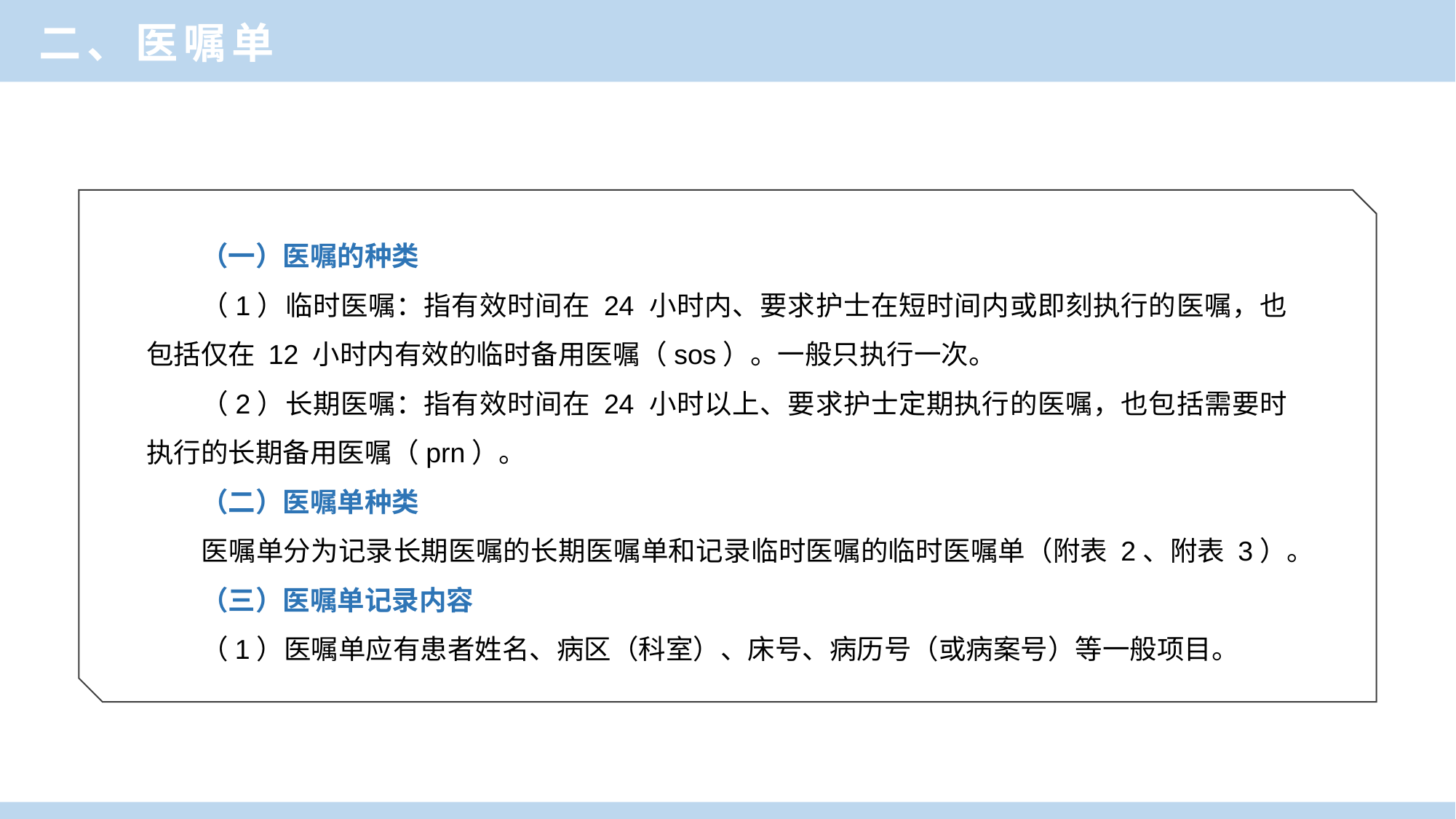

二、医嘱单

（一）医嘱的种类
（1）临时医嘱：指有效时间在 24 小时内、要求护士在短时间内或即刻执行的医嘱，也包括仅在 12 小时内有效的临时备用医嘱（sos）。一般只执行一次。
（2）长期医嘱：指有效时间在 24 小时以上、要求护士定期执行的医嘱，也包括需要时执行的长期备用医嘱（prn）。
（二）医嘱单种类
医嘱单分为记录长期医嘱的长期医嘱单和记录临时医嘱的临时医嘱单（附表 2、附表 3）。
（三）医嘱单记录内容
（1）医嘱单应有患者姓名、病区（科室）、床号、病历号（或病案号）等一般项目。